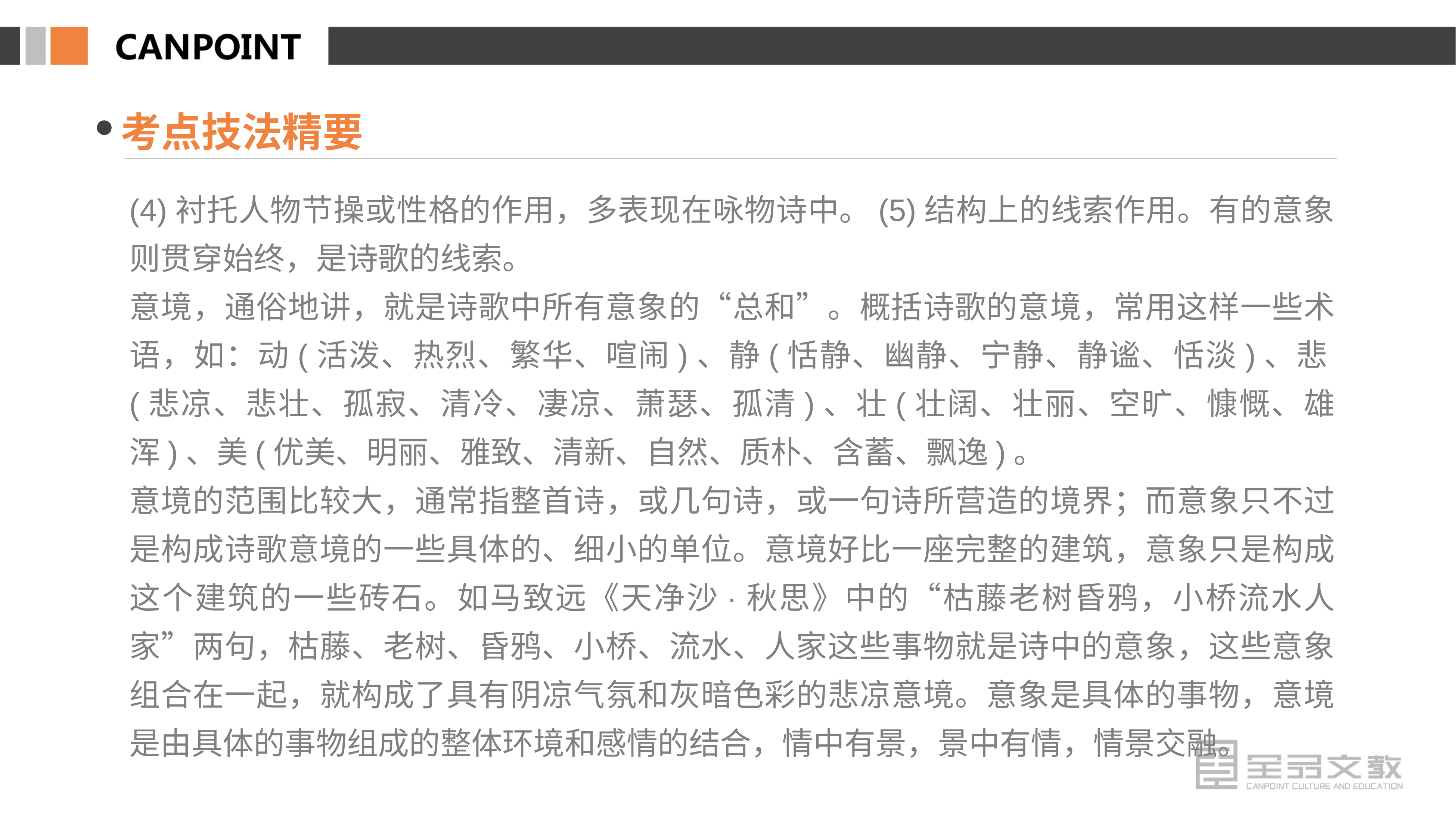

考点技法精要

(4)衬托人物节操或性格的作用，多表现在咏物诗中。(5)结构上的线索作用。有的意象则贯穿始终，是诗歌的线索。
意境，通俗地讲，就是诗歌中所有意象的“总和”。概括诗歌的意境，常用这样一些术语，如：动(活泼、热烈、繁华、喧闹)、静(恬静、幽静、宁静、静谧、恬淡)、悲(悲凉、悲壮、孤寂、清冷、凄凉、萧瑟、孤清)、壮(壮阔、壮丽、空旷、慷慨、雄浑)、美(优美、明丽、雅致、清新、自然、质朴、含蓄、飘逸)。
意境的范围比较大，通常指整首诗，或几句诗，或一句诗所营造的境界；而意象只不过是构成诗歌意境的一些具体的、细小的单位。意境好比一座完整的建筑，意象只是构成这个建筑的一些砖石。如马致远《天净沙·秋思》中的“枯藤老树昏鸦，小桥流水人家”两句，枯藤、老树、昏鸦、小桥、流水、人家这些事物就是诗中的意象，这些意象组合在一起，就构成了具有阴凉气氛和灰暗色彩的悲凉意境。意象是具体的事物，意境是由具体的事物组成的整体环境和感情的结合，情中有景，景中有情，情景交融。